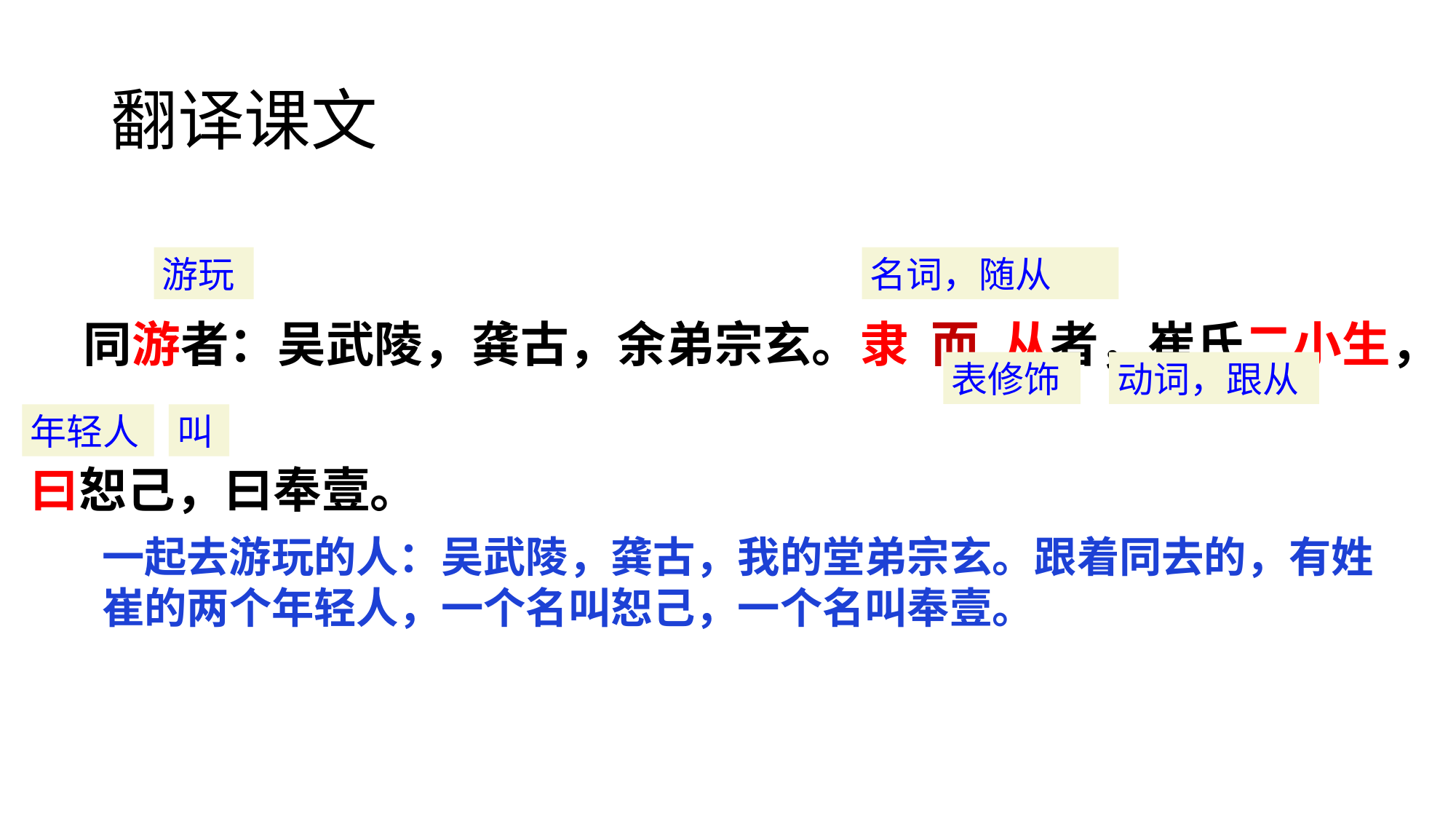

# 翻译课文
    同游者：吴武陵，龚古，余弟宗玄。隶  而  从者，崔氏二小生，曰恕己，曰奉壹。
游玩
名词，随从
动词，跟从
表修饰
年轻人
叫
一起去游玩的人：吴武陵，龚古，我的堂弟宗玄。跟着同去的，有姓崔的两个年轻人，一个名叫恕己，一个名叫奉壹。